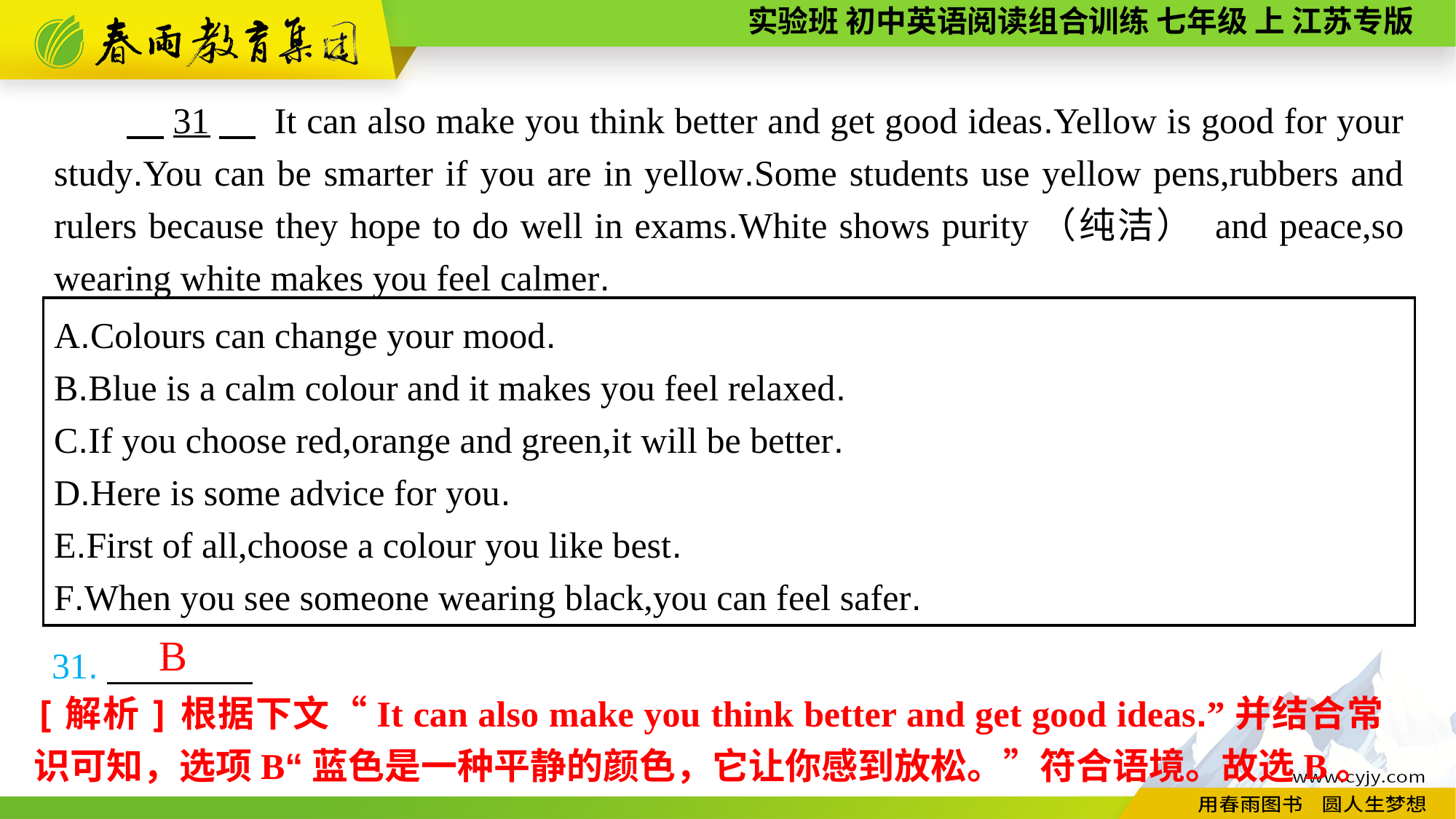

31　 It can also make you think better and get good ideas.Yellow is good for your study.You can be smarter if you are in yellow.Some students use yellow pens,rubbers and rulers because they hope to do well in exams.White shows purity（纯洁） and peace,so wearing white makes you feel calmer.
A.Colours can change your mood.
B.Blue is a calm colour and it makes you feel relaxed.
C.If you choose red,orange and green,it will be better.
D.Here is some advice for you.
E.First of all,choose a colour you like best.
F.When you see someone wearing black,you can feel safer.

31.
B
[解析]根据下文“It can also make you think better and get good ideas.”并结合常识可知，选项B“蓝色是一种平静的颜色，它让你感到放松。”符合语境。故选B。